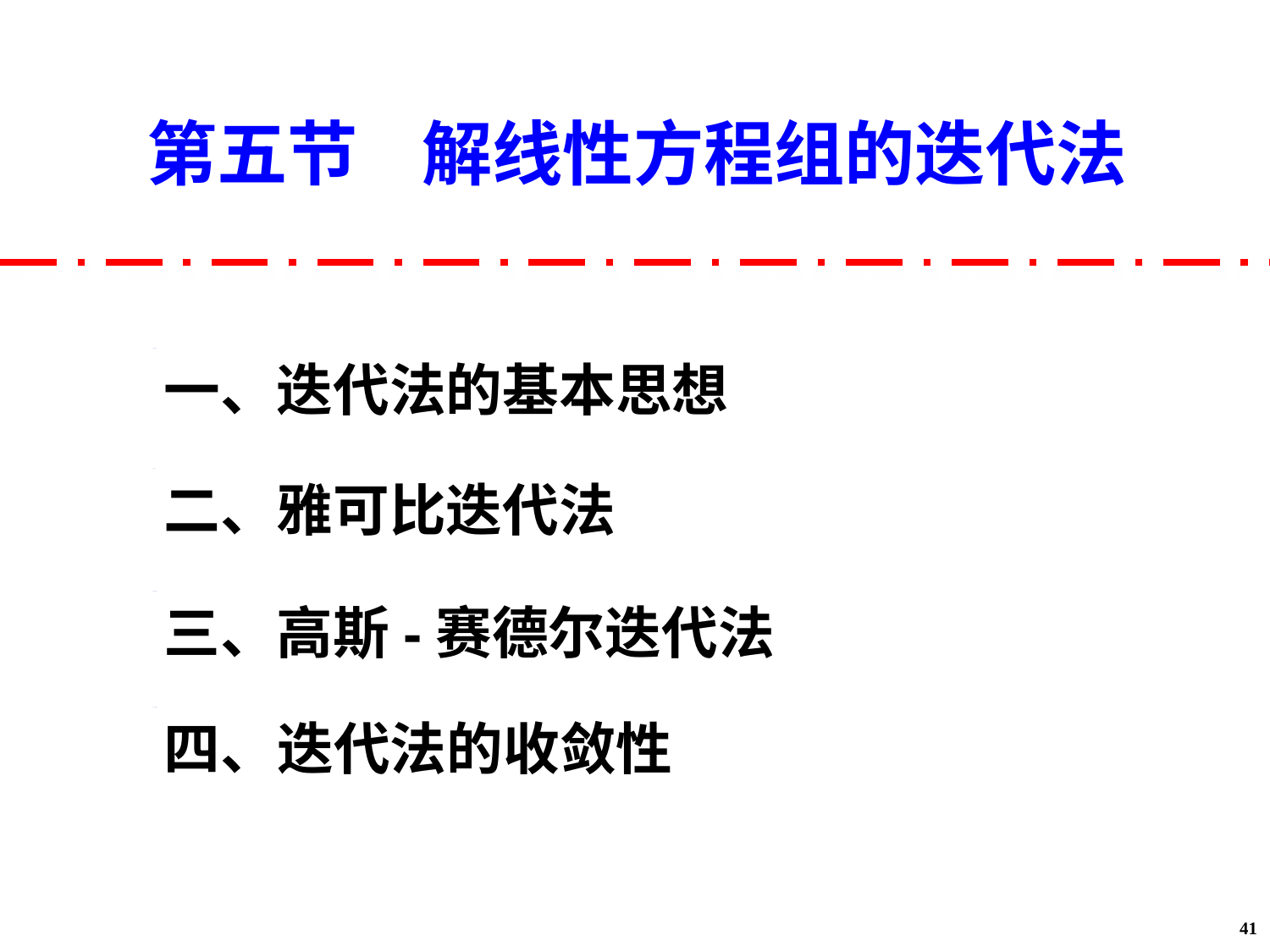

第五节    解线性方程组的迭代法
一、迭代法的基本思想
二、雅可比迭代法
三、高斯-赛德尔迭代法
四、迭代法的收敛性
41